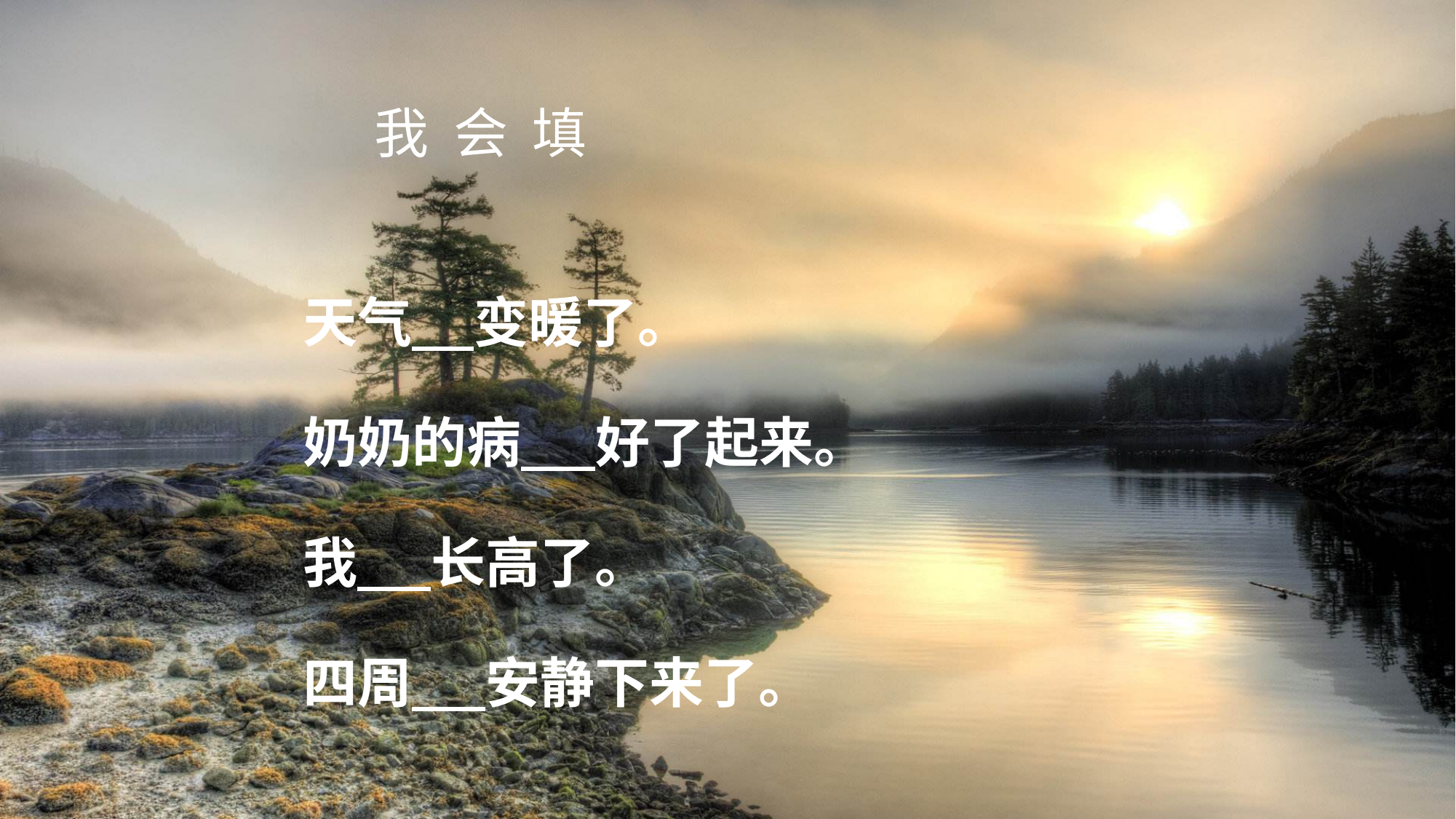

我  会  填

天气     变暖了。

奶奶的病      好了起来。

我      长高了。

四周      安静下来了。